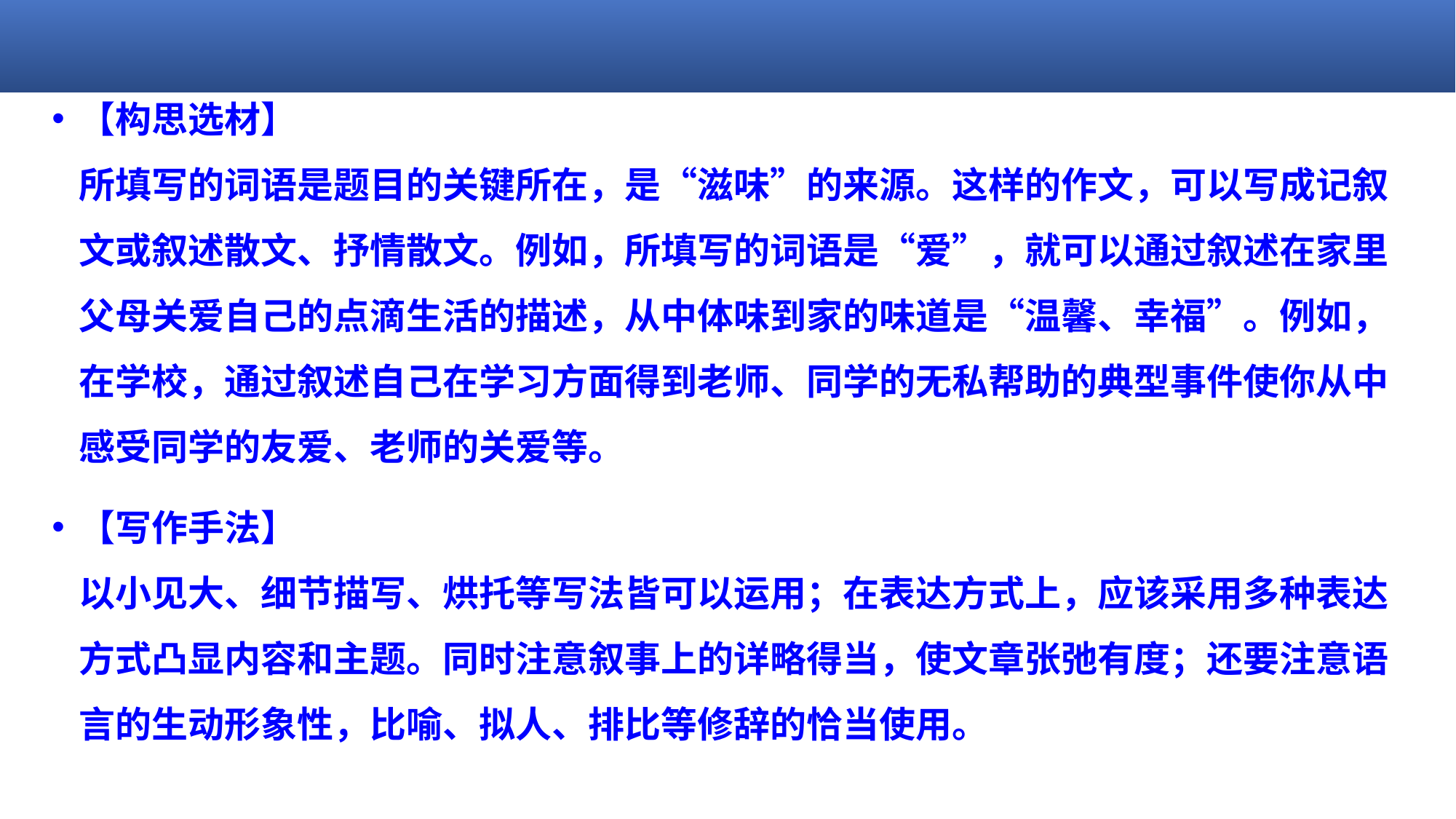

#
【构思选材】
所填写的词语是题目的关键所在，是“滋味”的来源。这样的作文，可以写成记叙文或叙述散文、抒情散文。例如，所填写的词语是“爱”，就可以通过叙述在家里父母关爱自己的点滴生活的描述，从中体味到家的味道是“温馨、幸福”。例如，在学校，通过叙述自己在学习方面得到老师、同学的无私帮助的典型事件使你从中感受同学的友爱、老师的关爱等。
【写作手法】
以小见大、细节描写、烘托等写法皆可以运用；在表达方式上，应该采用多种表达方式凸显内容和主题。同时注意叙事上的详略得当，使文章张弛有度；还要注意语言的生动形象性，比喻、拟人、排比等修辞的恰当使用。